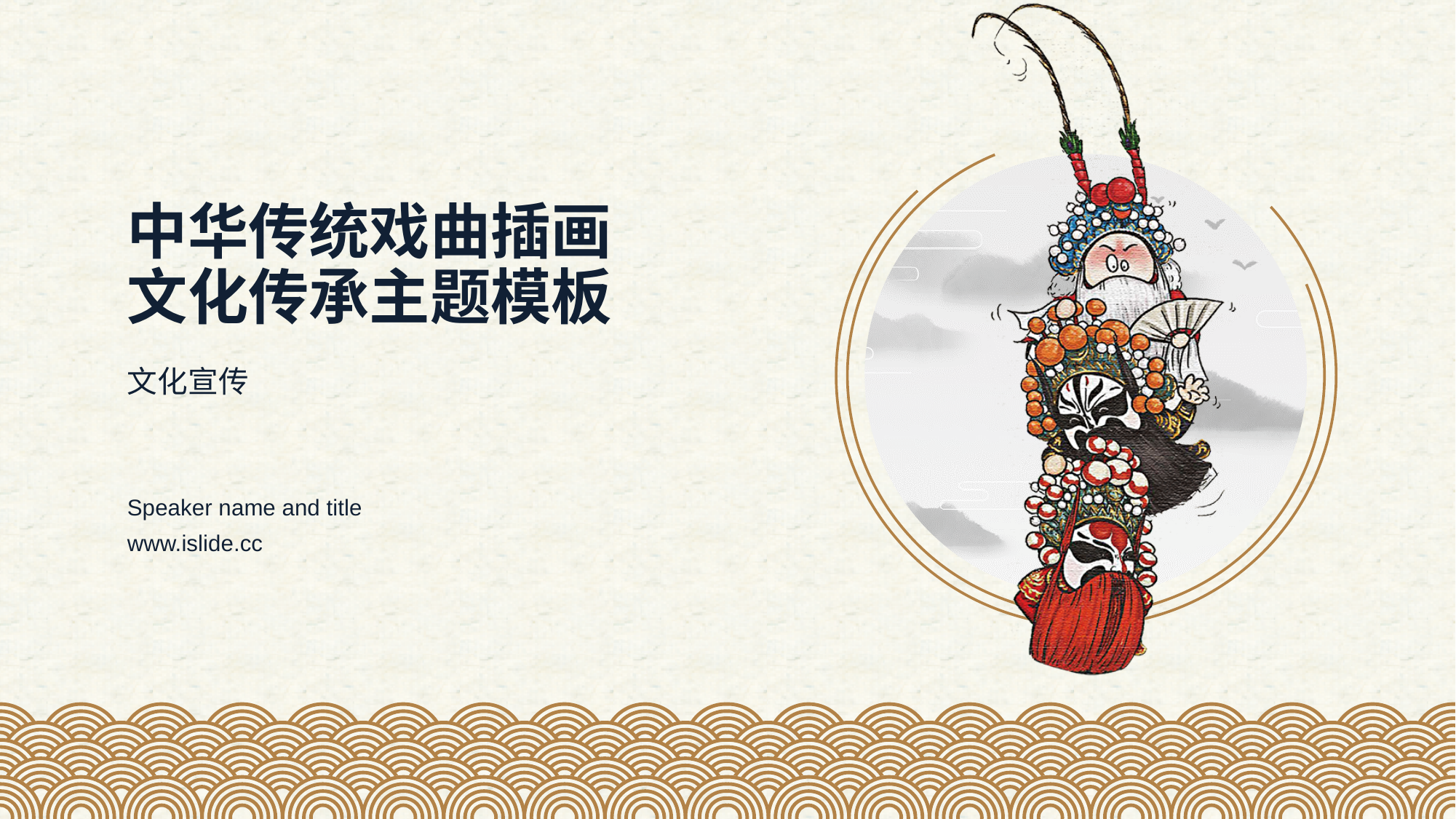

# 中华传统戏曲插画 文化传承主题模板
文化宣传
Speaker name and title
www.islide.cc